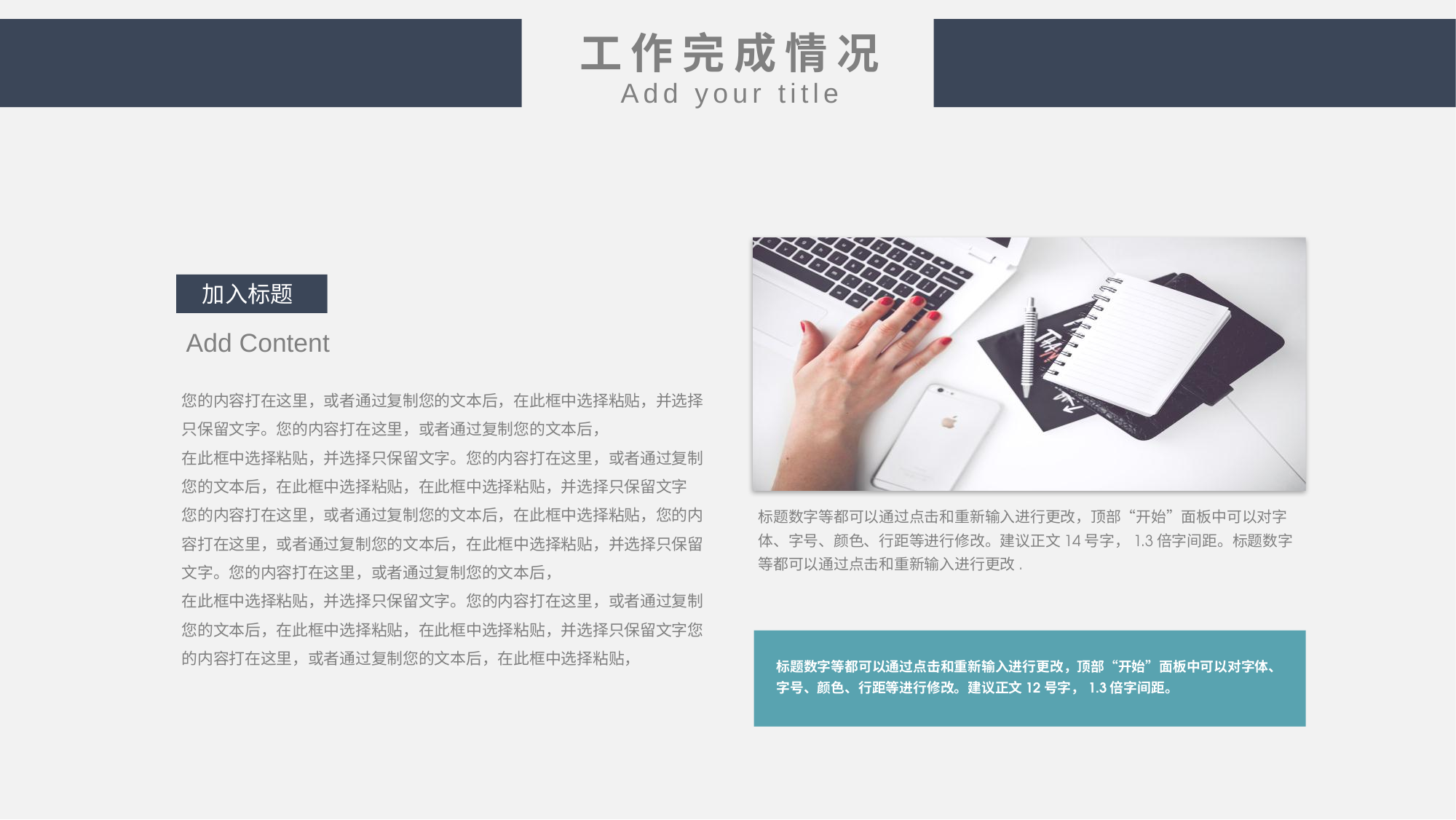

工作完成情况
Add your title

标题数字等都可以通过点击和重新输入进行更改，顶部“开始”面板中可以对字体、字号、颜色、行距等进行修改。建议正文14号字，1.3倍字间距。标题数字等都可以通过点击和重新输入进行更改.

标题数字等都可以通过点击和重新输入进行更改，顶部“开始”面板中可以对字体、字号、颜色、行距等进行修改。建议正文12号字，1.3倍字间距。
加入标题

Add Content
您的内容打在这里，或者通过复制您的文本后，在此框中选择粘贴，并选择只保留文字。您的内容打在这里，或者通过复制您的文本后，
在此框中选择粘贴，并选择只保留文字。您的内容打在这里，或者通过复制您的文本后，在此框中选择粘贴，在此框中选择粘贴，并选择只保留文字
您的内容打在这里，或者通过复制您的文本后，在此框中选择粘贴，您的内容打在这里，或者通过复制您的文本后，在此框中选择粘贴，并选择只保留文字。您的内容打在这里，或者通过复制您的文本后，
在此框中选择粘贴，并选择只保留文字。您的内容打在这里，或者通过复制您的文本后，在此框中选择粘贴，在此框中选择粘贴，并选择只保留文字您的内容打在这里，或者通过复制您的文本后，在此框中选择粘贴，